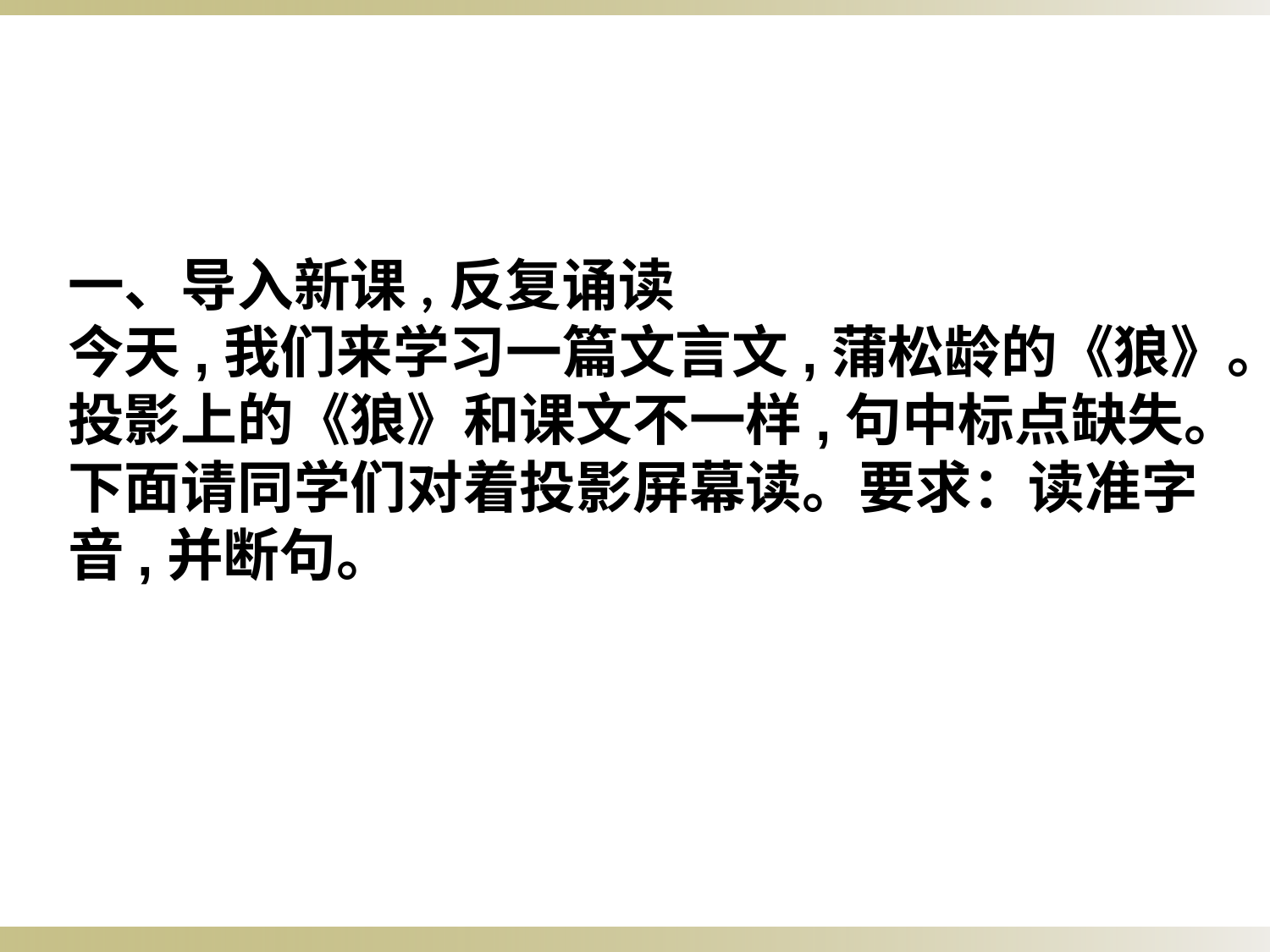

一、导入新课,反复诵读
今天,我们来学习一篇文言文,蒲松龄的《狼》。投影上的《狼》和课文不一样,句中标点缺失。下面请同学们对着投影屏幕读。要求：读准字音,并断句。